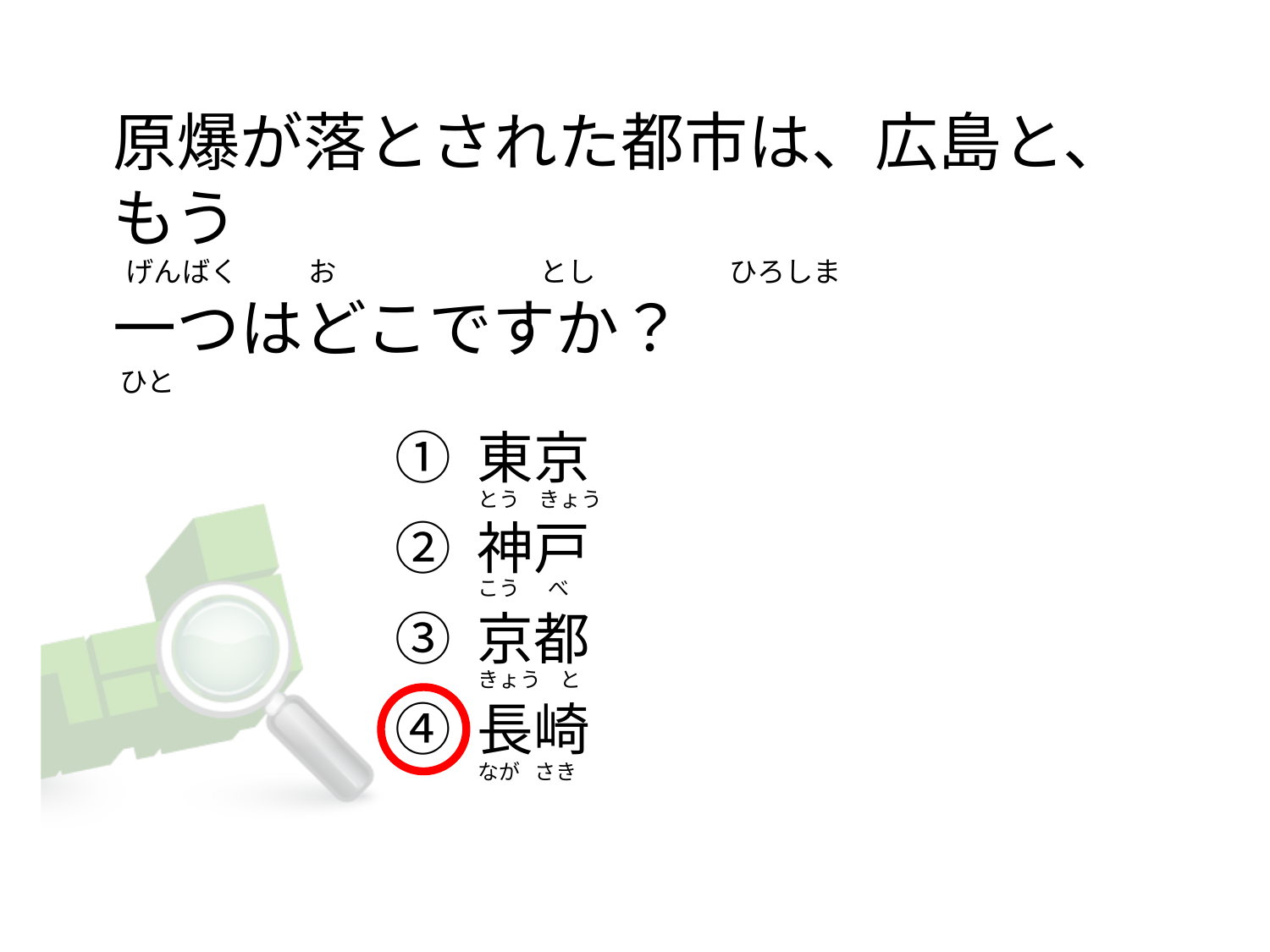

# 原爆が落とされた都市は、広島と、もう   げんばく           お                                とし                     ひろしま  一つはどこですか？  ひと
① 東京
② 神戸
③ 京都
④ 長崎
とう    きょう
こう      べ
きょう    と

なが   さき